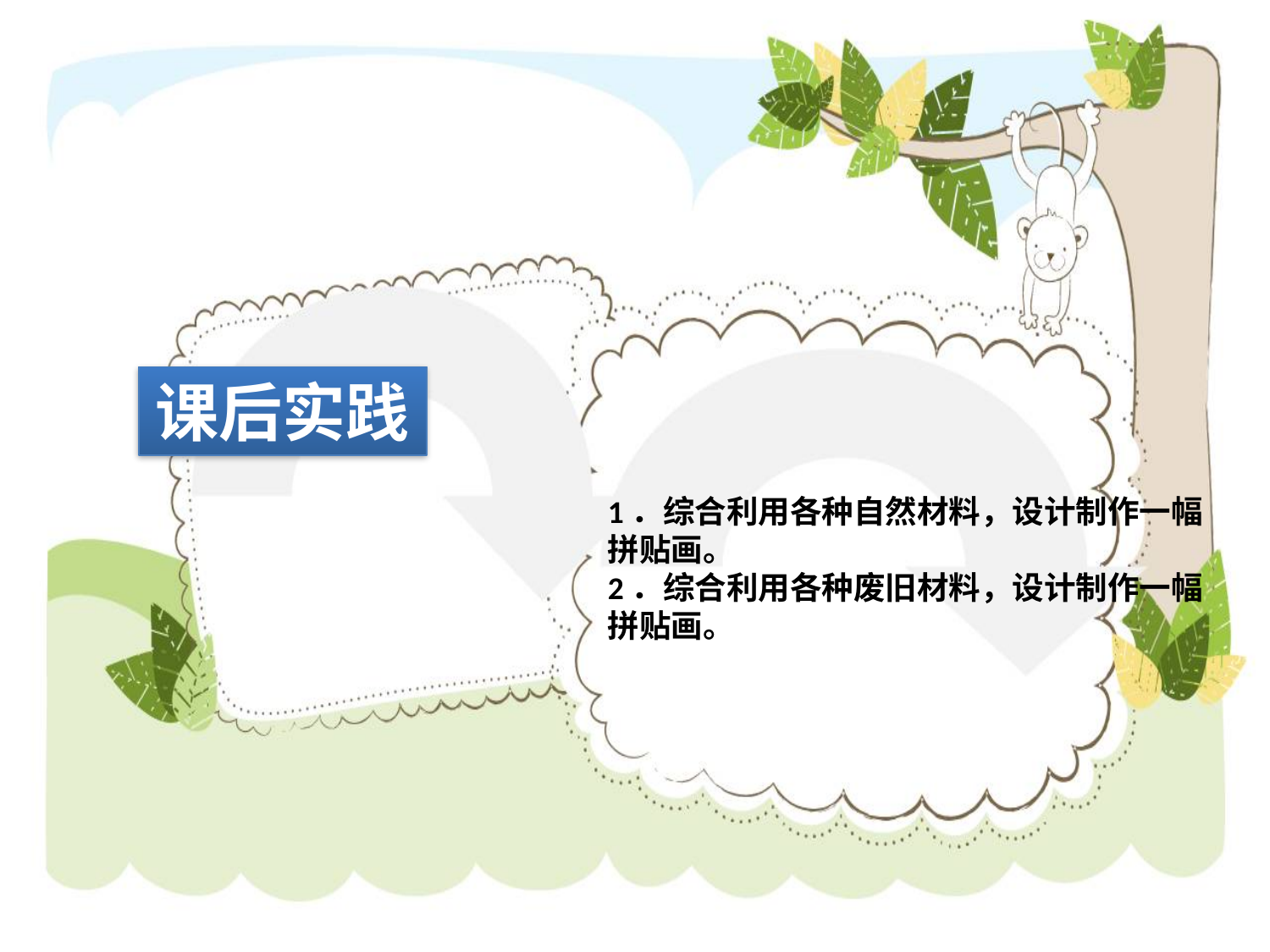

课后实践
1．综合利用各种自然材料，设计制作一幅拼贴画。
2．综合利用各种废旧材料，设计制作一幅拼贴画。